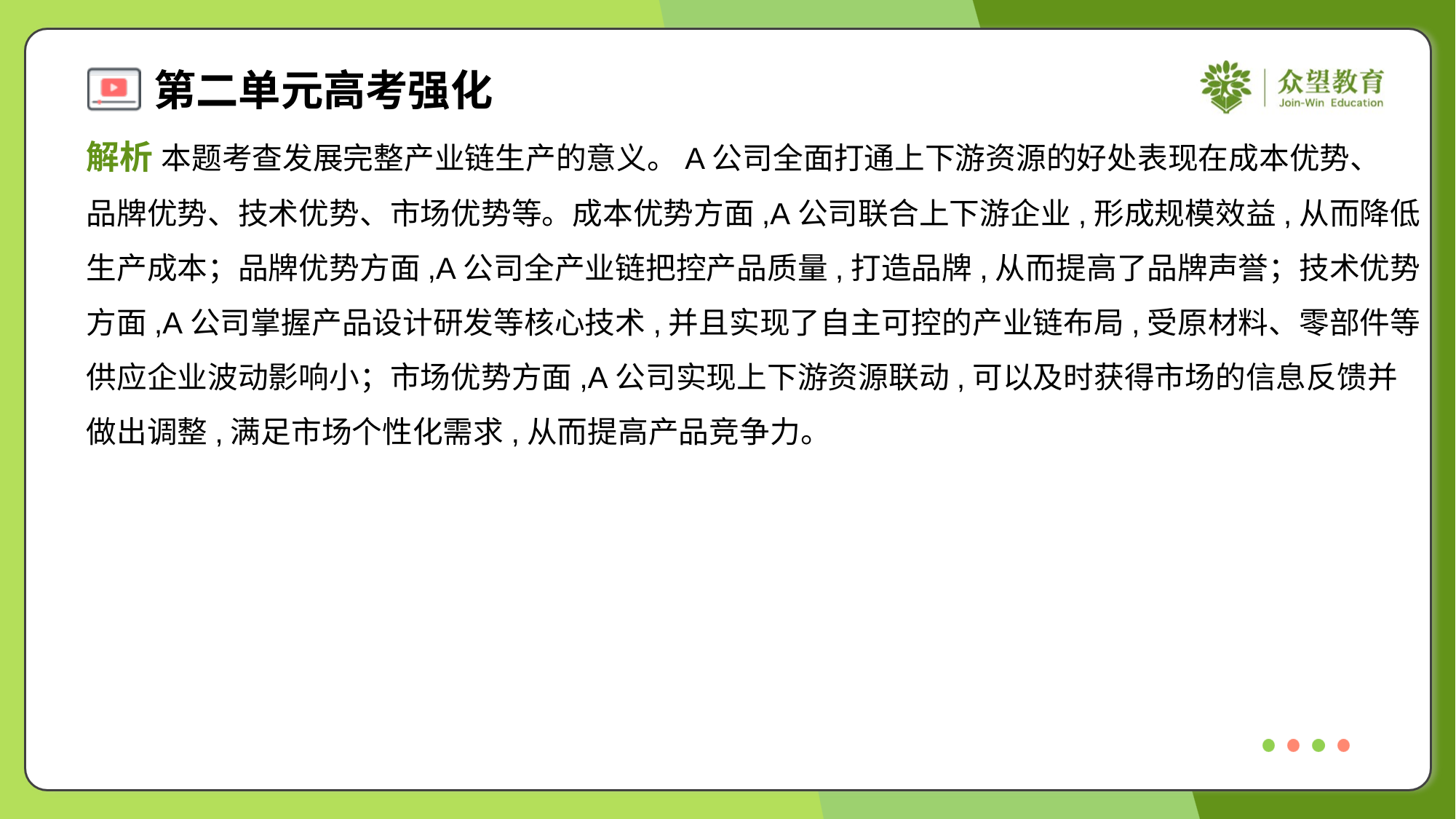

解析 本题考查发展完整产业链生产的意义。A公司全面打通上下游资源的好处表现在成本优势、
品牌优势、技术优势、市场优势等。成本优势方面,A公司联合上下游企业,形成规模效益,从而降低
生产成本；品牌优势方面,A公司全产业链把控产品质量,打造品牌,从而提高了品牌声誉；技术优势
方面,A公司掌握产品设计研发等核心技术,并且实现了自主可控的产业链布局,受原材料、零部件等
供应企业波动影响小；市场优势方面,A公司实现上下游资源联动,可以及时获得市场的信息反馈并
做出调整,满足市场个性化需求,从而提高产品竞争力。